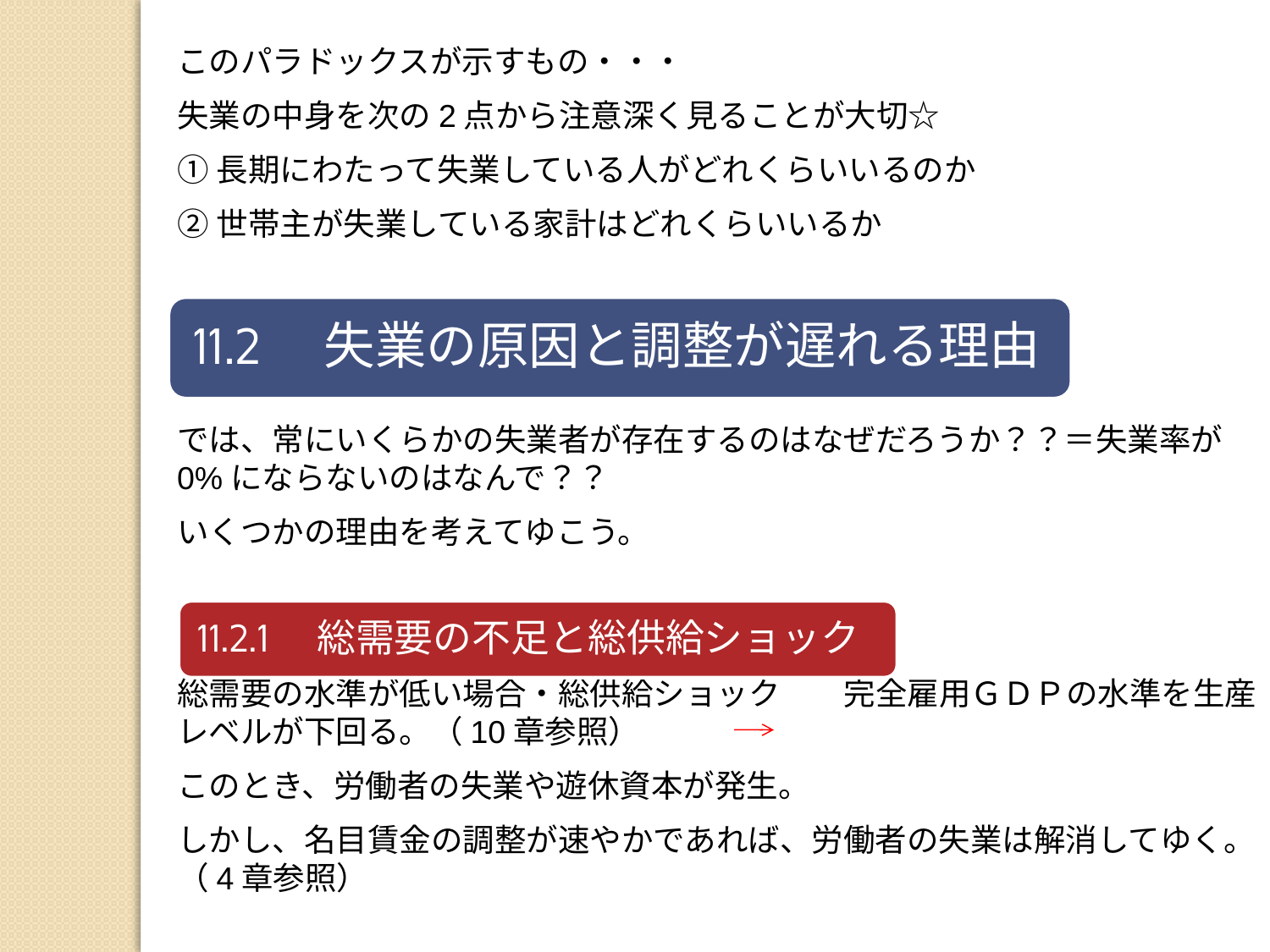

このパラドックスが示すもの・・・
失業の中身を次の2点から注意深く見ることが大切☆
①長期にわたって失業している人がどれくらいいるのか
②世帯主が失業している家計はどれくらいいるか

では、常にいくらかの失業者が存在するのはなぜだろうか？？＝失業率が0%にならないのはなんで？？
いくつかの理由を考えてゆこう。

総需要の水準が低い場合・総供給ショック　　完全雇用ＧＤＰの水準を生産レベルが下回る。（10章参照）
このとき、労働者の失業や遊休資本が発生。
しかし、名目賃金の調整が速やかであれば、労働者の失業は解消してゆく。（4章参照）
11.2　失業の原因と調整が遅れる理由
11.2.1　総需要の不足と総供給ショック